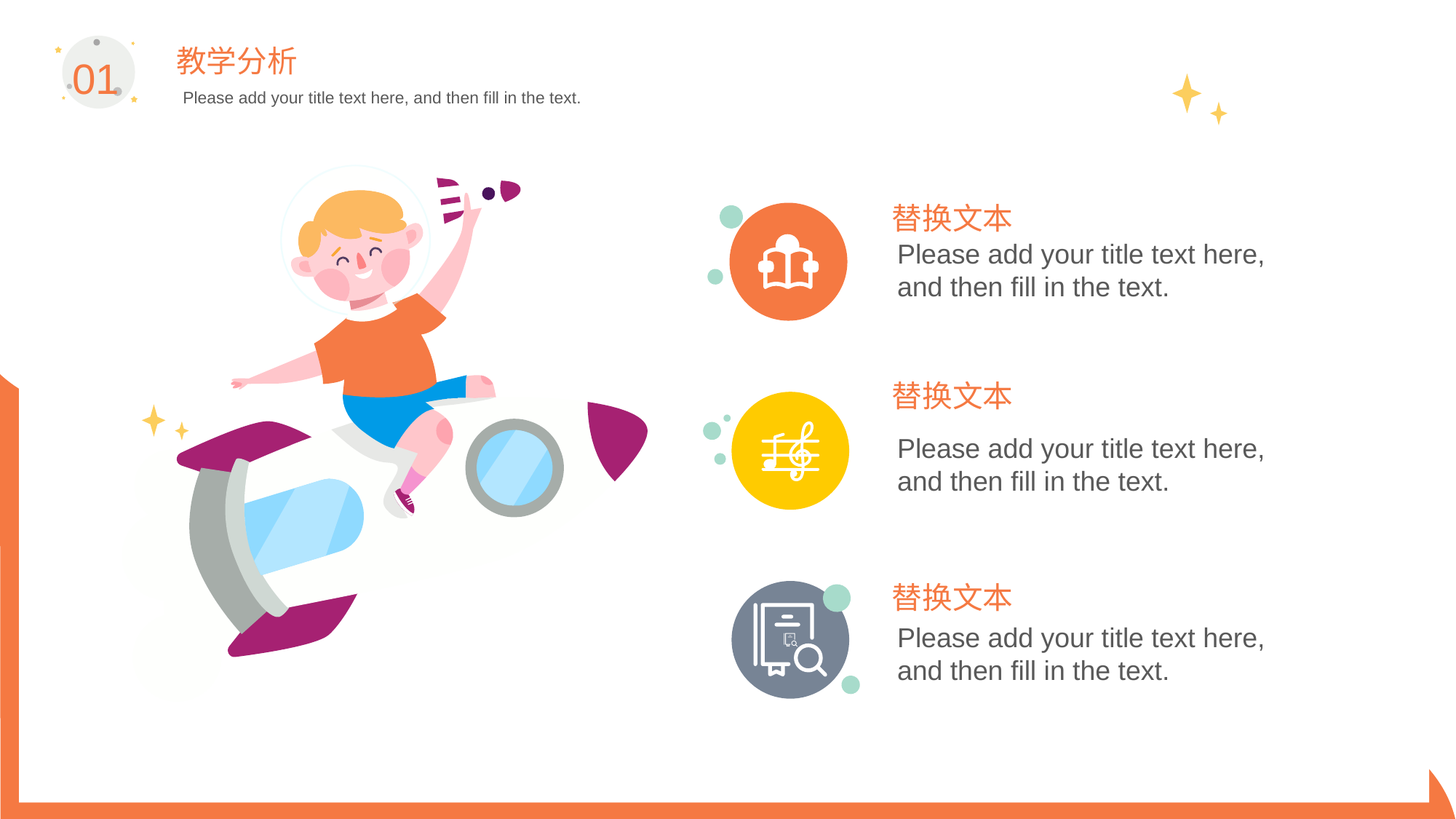

教学分析
01
Please add your title text here, and then fill in the text.

替换文本

Please add your title text here, and then fill in the text.

替换文本

Please add your title text here, and then fill in the text.

替换文本

Please add your title text here, and then fill in the text.